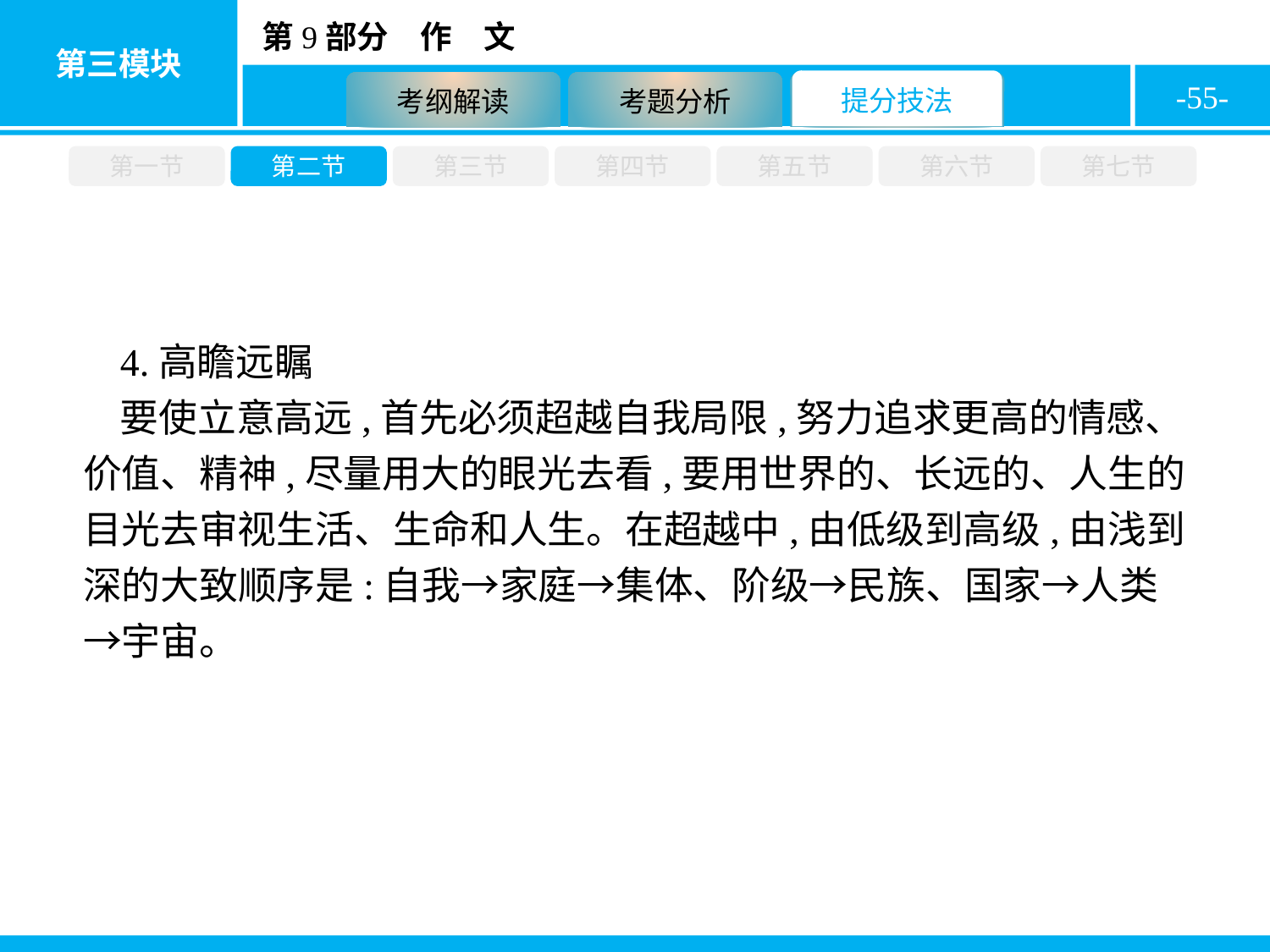

-55-
第一节
第二节
第三节
第四节
第五节
第六节
第七节
4.高瞻远瞩
要使立意高远,首先必须超越自我局限,努力追求更高的情感、价值、精神,尽量用大的眼光去看,要用世界的、长远的、人生的目光去审视生活、生命和人生。在超越中,由低级到高级,由浅到深的大致顺序是:自我→家庭→集体、阶级→民族、国家→人类→宇宙。